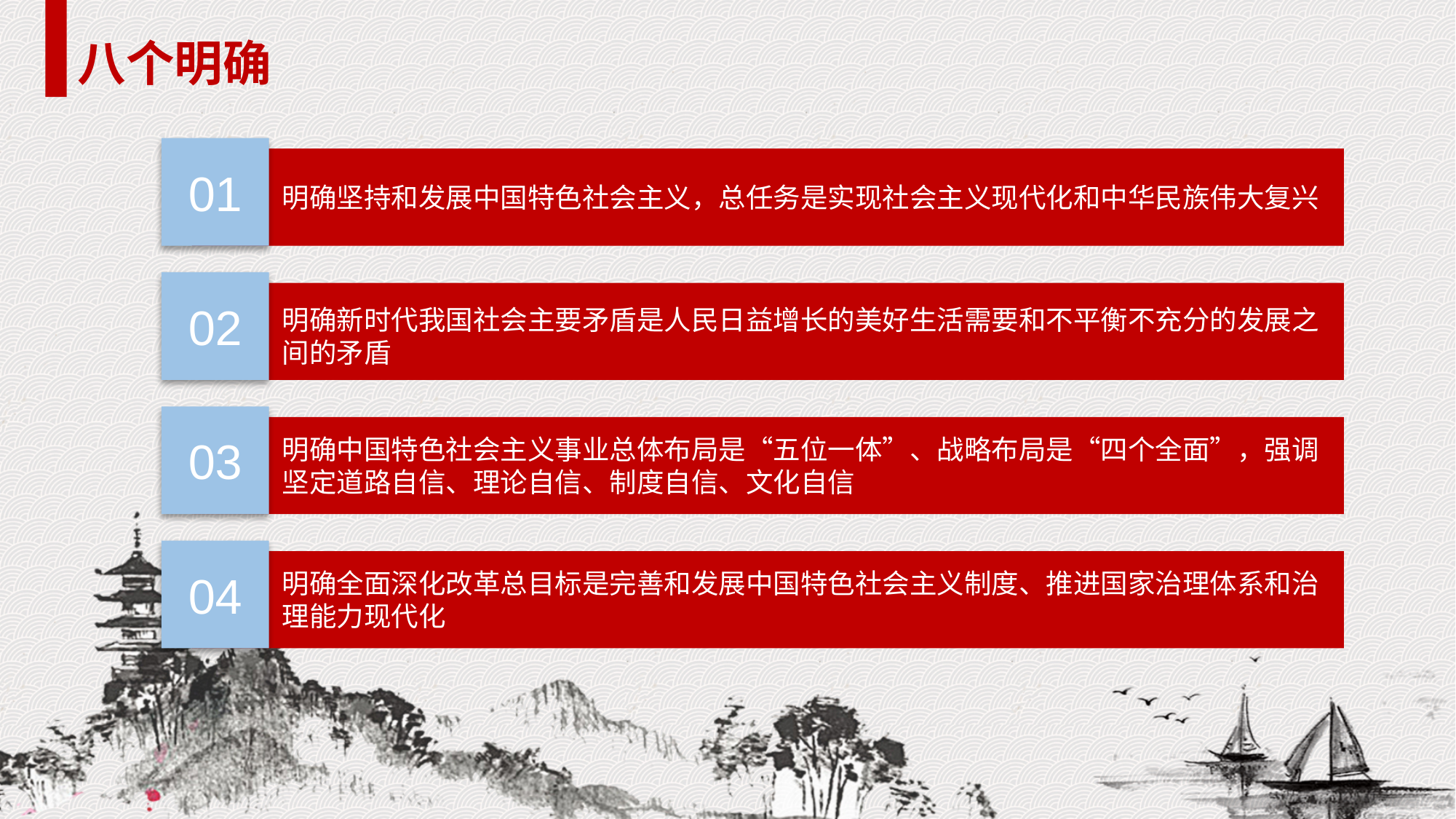

八个明确
01

明确坚持和发展中国特色社会主义，总任务是实现社会主义现代化和中华民族伟大复兴
02

明确新时代我国社会主要矛盾是人民日益增长的美好生活需要和不平衡不充分的发展之间的矛盾
03

明确中国特色社会主义事业总体布局是“五位一体”、战略布局是“四个全面”，强调坚定道路自信、理论自信、制度自信、文化自信
04

明确全面深化改革总目标是完善和发展中国特色社会主义制度、推进国家治理体系和治理能力现代化